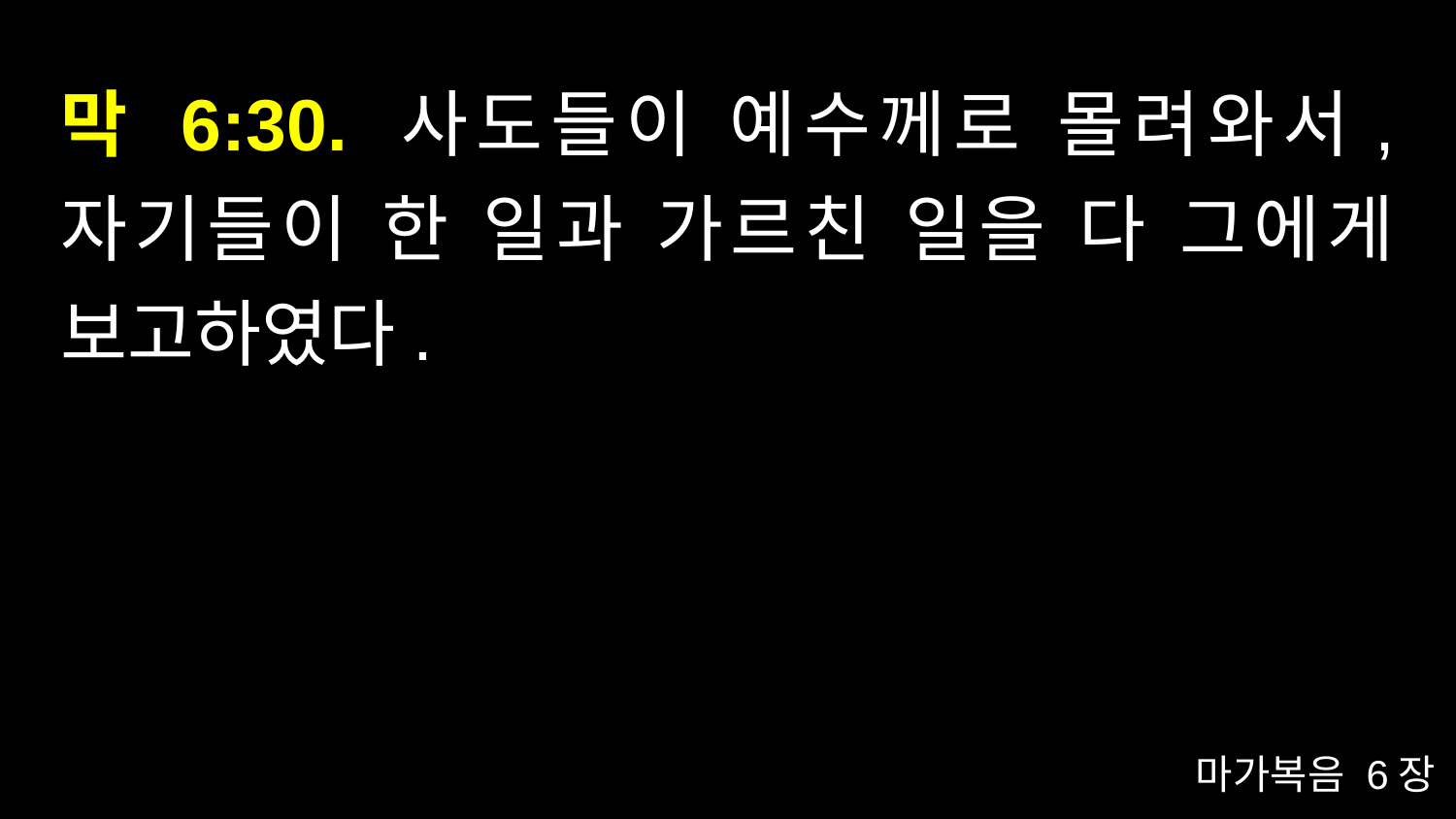

# 막 6:30. 사도들이 예수께로 몰려와서, 자기들이 한 일과 가르친 일을 다 그에게 보고하였다.
마가복음 6장